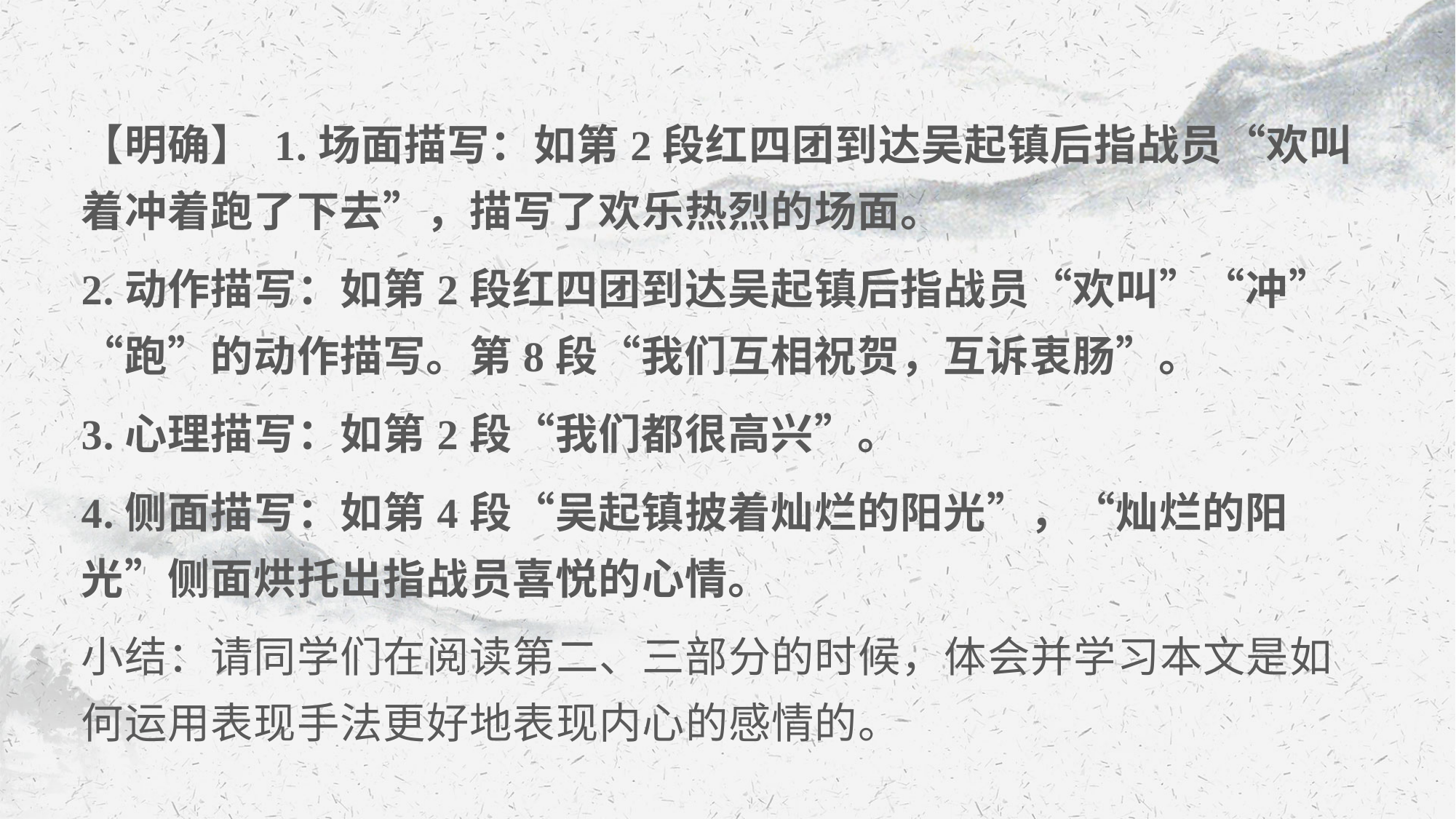

【明确】 1.场面描写：如第2段红四团到达吴起镇后指战员“欢叫着冲着跑了下去”，描写了欢乐热烈的场面。
2.动作描写：如第2段红四团到达吴起镇后指战员“欢叫”“冲”“跑”的动作描写。第8段“我们互相祝贺，互诉衷肠”。
3.心理描写：如第2段“我们都很高兴”。
4.侧面描写：如第4段“吴起镇披着灿烂的阳光”，“灿烂的阳光”侧面烘托出指战员喜悦的心情。
小结：请同学们在阅读第二、三部分的时候，体会并学习本文是如何运用表现手法更好地表现内心的感情的。